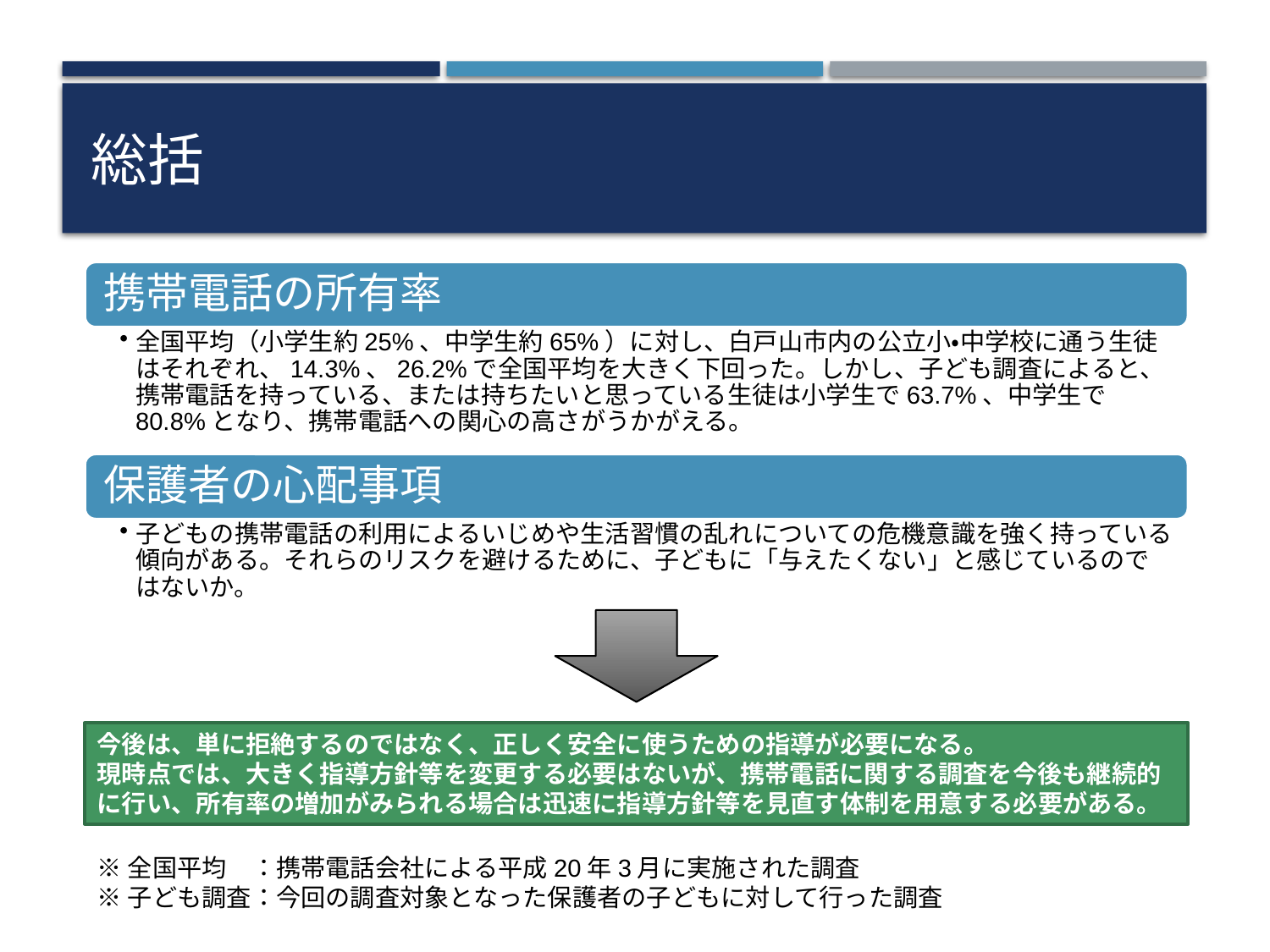

# 総括
携帯電話の所有率
全国平均（小学生約25%、中学生約65%）に対し、白戸山市内の公立小・中学校に通う生徒はそれぞれ、14.3%、26.2%で全国平均を大きく下回った。しかし、子ども調査によると、携帯電話を持っている、または持ちたいと思っている生徒は小学生で63.7%、中学生で80.8%となり、携帯電話への関心の高さがうかがえる。
保護者の心配事項
子どもの携帯電話の利用によるいじめや生活習慣の乱れについての危機意識を強く持っている傾向がある。それらのリスクを避けるために、子どもに「与えたくない」と感じているのではないか。

今後は、単に拒絶するのではなく、正しく安全に使うための指導が必要になる。
現時点では、大きく指導方針等を変更する必要はないが、携帯電話に関する調査を今後も継続的に行い、所有率の増加がみられる場合は迅速に指導方針等を見直す体制を用意する必要がある。
※全国平均　：携帯電話会社による平成20年3月に実施された調査
※子ども調査：今回の調査対象となった保護者の子どもに対して行った調査